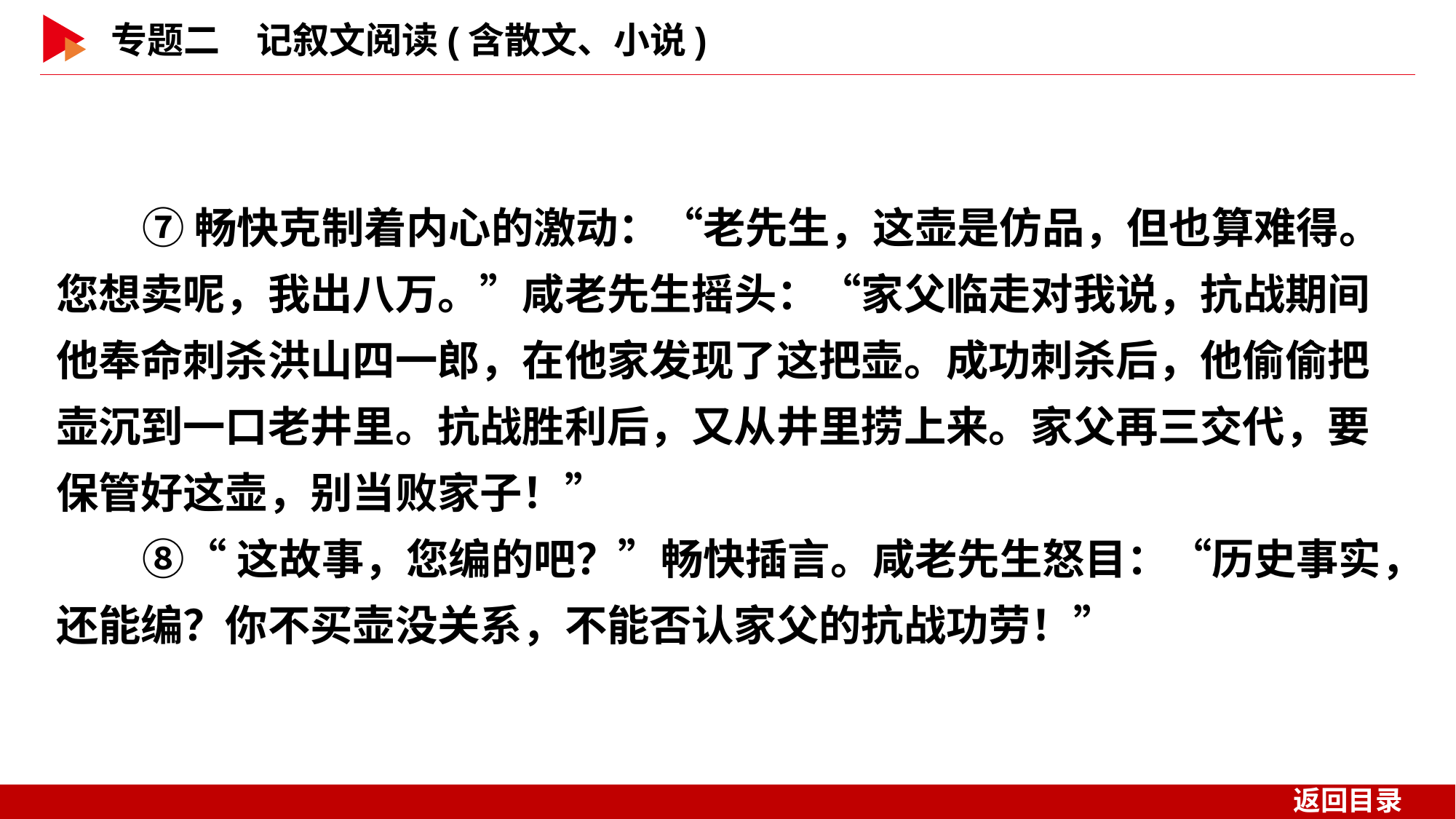

⑦畅快克制着内心的激动：“老先生，这壶是仿品，但也算难得。您想卖呢，我出八万。”咸老先生摇头：“家父临走对我说，抗战期间他奉命刺杀洪山四一郎，在他家发现了这把壶。成功刺杀后，他偷偷把壶沉到一口老井里。抗战胜利后，又从井里捞上来。家父再三交代，要保管好这壶，别当败家子！”
⑧“这故事，您编的吧？”畅快插言。咸老先生怒目：“历史事实，还能编？你不买壶没关系，不能否认家父的抗战功劳！”